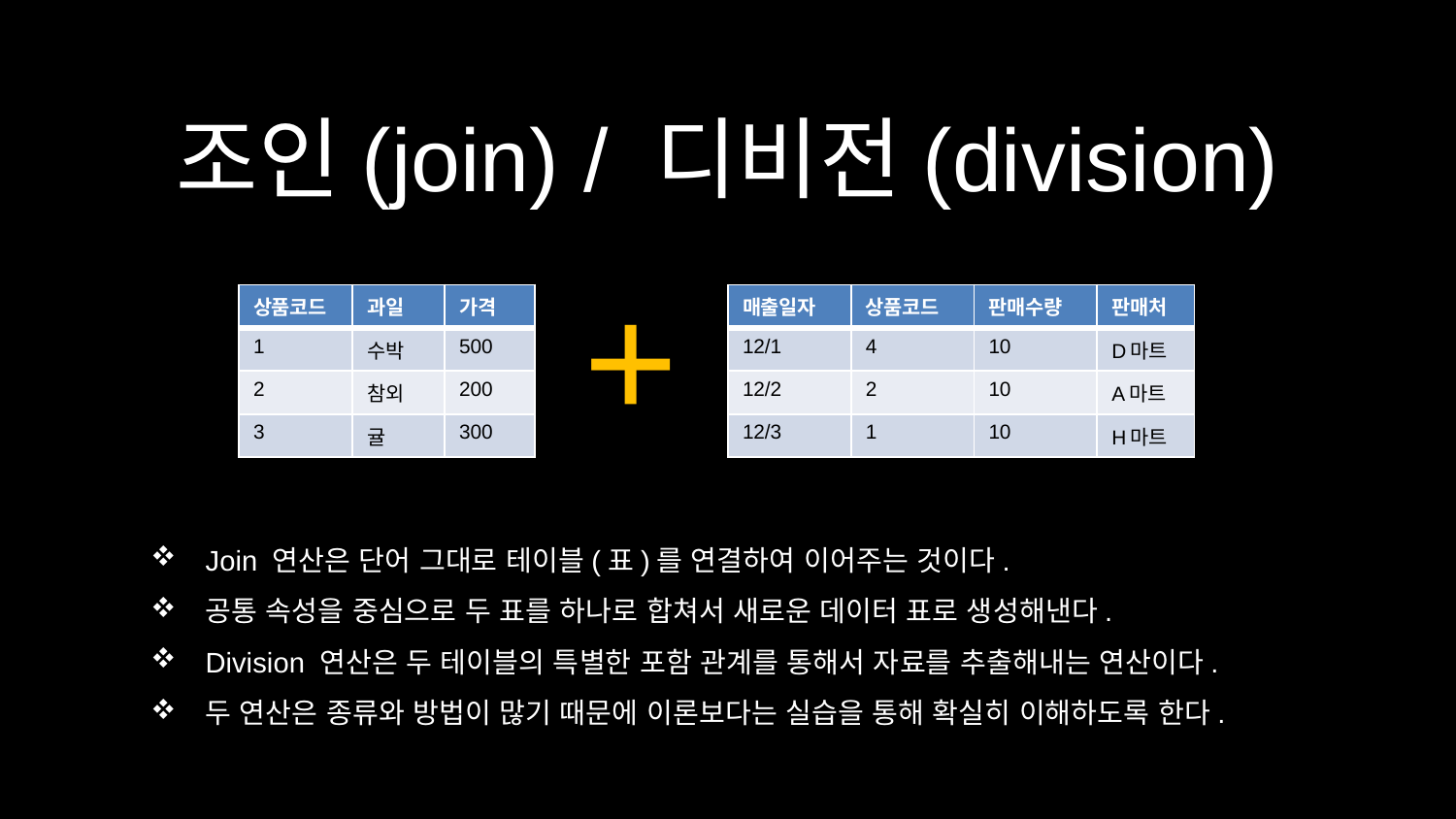

# 조인(join) / 디비전(division)
+
| 상품코드 | 과일 | 가격 |
| --- | --- | --- |
| 1 | 수박 | 500 |
| 2 | 참외 | 200 |
| 3 | 귤 | 300 |
| 매출일자 | 상품코드 | 판매수량 | 판매처 |
| --- | --- | --- | --- |
| 12/1 | 4 | 10 | D마트 |
| 12/2 | 2 | 10 | A마트 |
| 12/3 | 1 | 10 | H마트 |
Join 연산은 단어 그대로 테이블(표)를 연결하여 이어주는 것이다.
공통 속성을 중심으로 두 표를 하나로 합쳐서 새로운 데이터 표로 생성해낸다.
Division 연산은 두 테이블의 특별한 포함 관계를 통해서 자료를 추출해내는 연산이다.
두 연산은 종류와 방법이 많기 때문에 이론보다는 실습을 통해 확실히 이해하도록 한다.